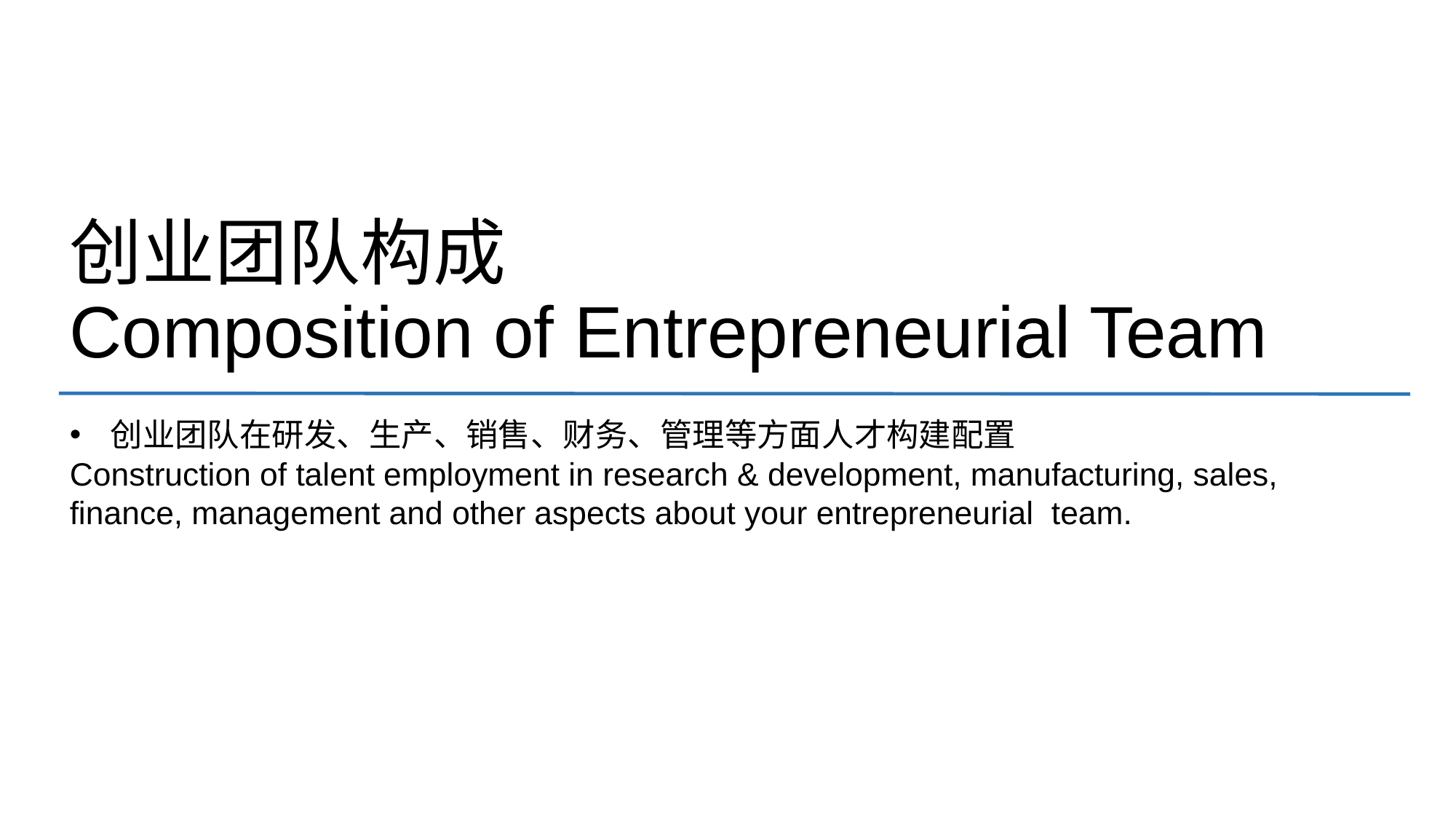

创业团队构成
Composition of Entrepreneurial Team
创业团队在研发、生产、销售、财务、管理等方面人才构建配置
Construction of talent employment in research & development, manufacturing, sales, finance, management and other aspects about your entrepreneurial  team.